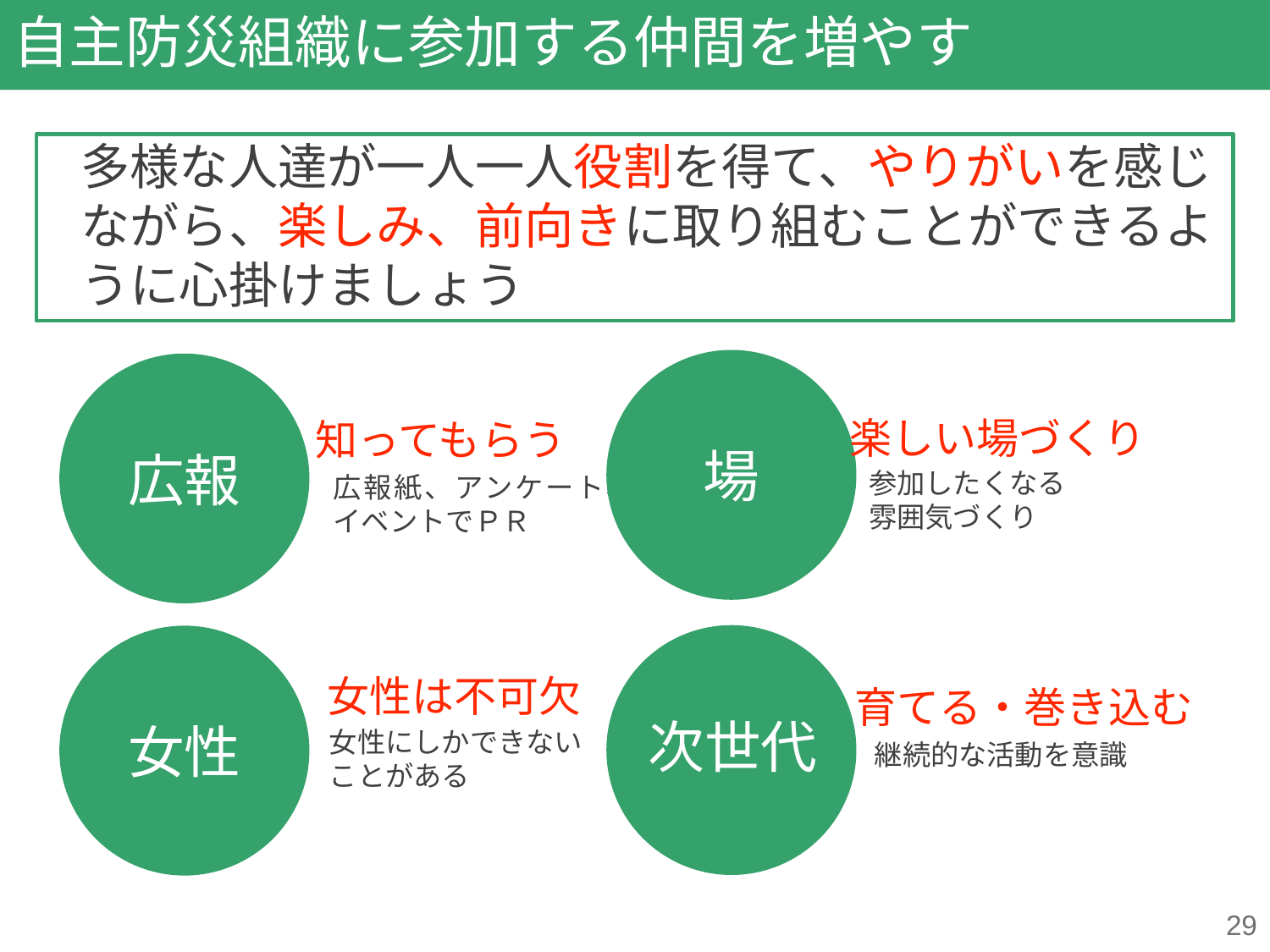

# 自主防災組織に参加する仲間を増やす
多様な人達が一人一人役割を得て、やりがいを感じながら、楽しみ、前向きに取り組むことができるように心掛けましょう
場
広報
楽しい場づくり
知ってもらう
参加したくなる
雰囲気づくり
広報紙、アンケート、
イベントでＰＲ

女性
女性は不可欠
育てる・巻き込む
次世代
女性にしかできない
ことがある
継続的な活動を意識
29